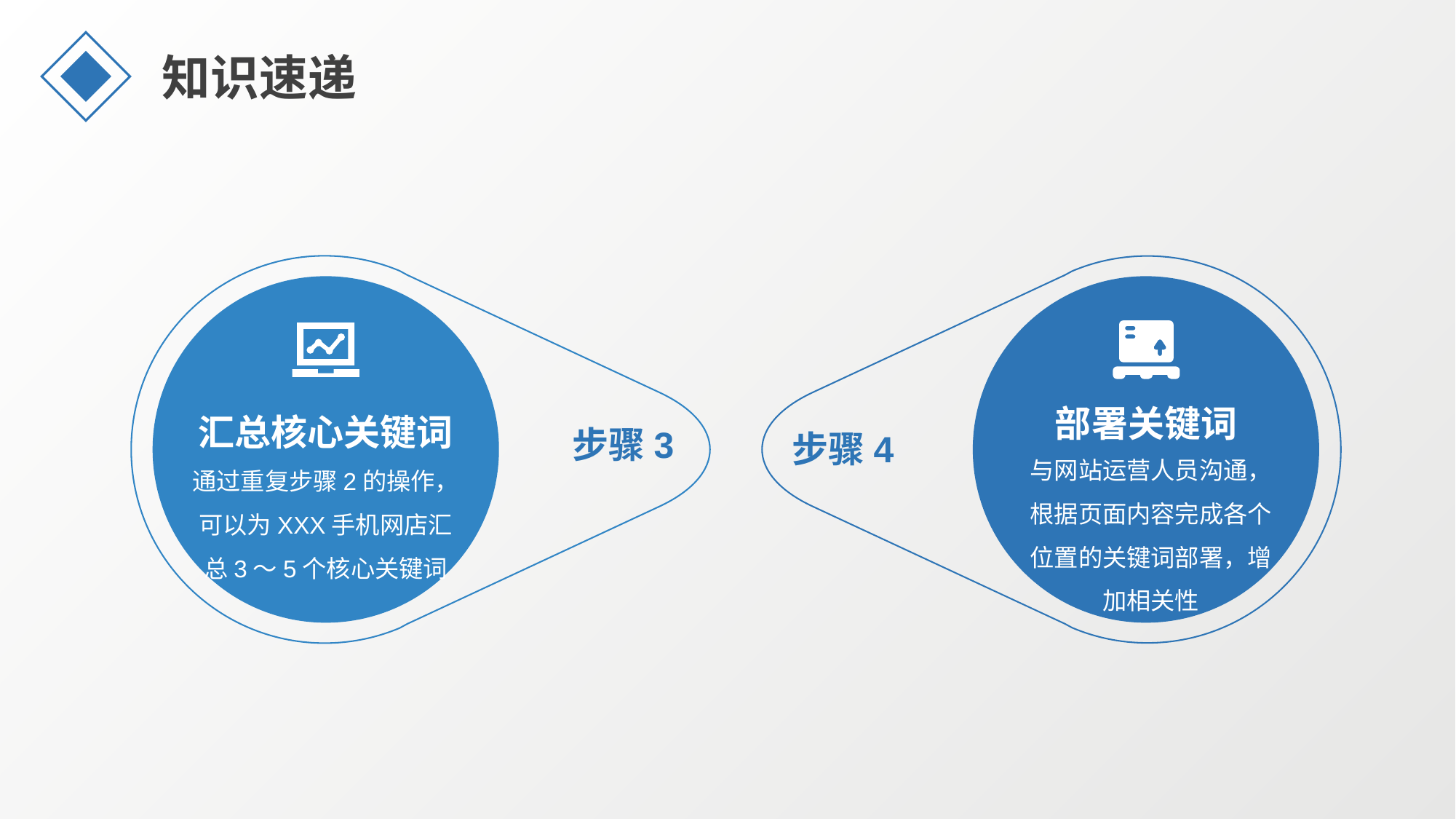

知识速递

部署关键词
汇总核心关键词
步骤3
步骤4
与网站运营人员沟通，根据页面内容完成各个位置的关键词部署，增加相关性
通过重复步骤2的操作，可以为XXX手机网店汇总3～5个核心关键词